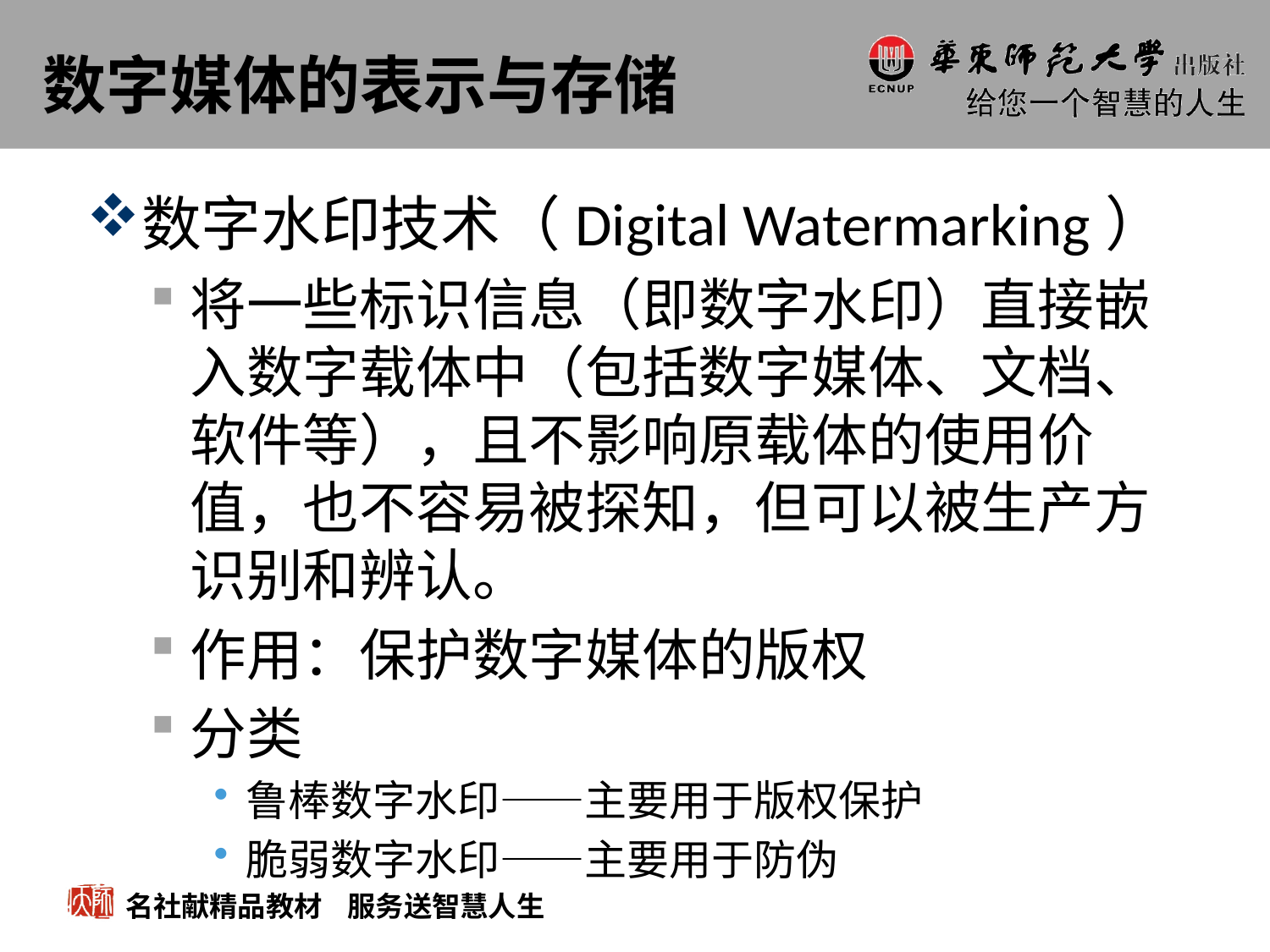

# 数字媒体的表示与存储
数字水印技术（Digital Watermarking）
将一些标识信息（即数字水印）直接嵌入数字载体中（包括数字媒体、文档、软件等），且不影响原载体的使用价值，也不容易被探知，但可以被生产方识别和辨认。
作用：保护数字媒体的版权
分类
鲁棒数字水印——主要用于版权保护
脆弱数字水印——主要用于防伪